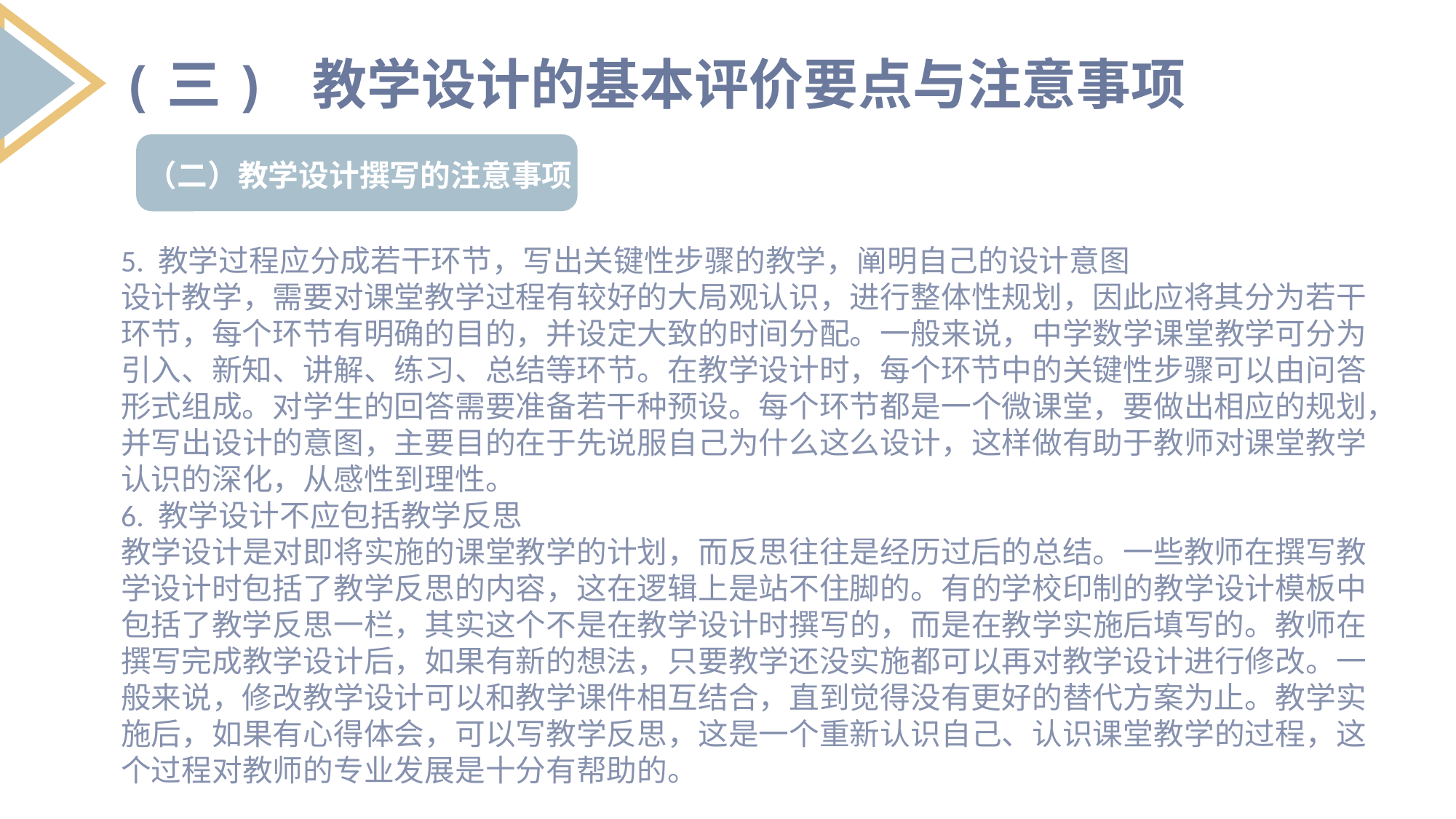

(三) 教学设计的基本评价要点与注意事项

（二）教学设计撰写的注意事项
5. 教学过程应分成若干环节，写出关键性步骤的教学，阐明自己的设计意图
设计教学，需要对课堂教学过程有较好的大局观认识，进行整体性规划，因此应将其分为若干环节，每个环节有明确的目的，并设定大致的时间分配。一般来说，中学数学课堂教学可分为引入、新知、讲解、练习、总结等环节。在教学设计时，每个环节中的关键性步骤可以由问答形式组成。对学生的回答需要准备若干种预设。每个环节都是一个微课堂，要做出相应的规划，并写出设计的意图，主要目的在于先说服自己为什么这么设计，这样做有助于教师对课堂教学认识的深化，从感性到理性。
6. 教学设计不应包括教学反思
教学设计是对即将实施的课堂教学的计划，而反思往往是经历过后的总结。一些教师在撰写教学设计时包括了教学反思的内容，这在逻辑上是站不住脚的。有的学校印制的教学设计模板中包括了教学反思一栏，其实这个不是在教学设计时撰写的，而是在教学实施后填写的。教师在撰写完成教学设计后，如果有新的想法，只要教学还没实施都可以再对教学设计进行修改。一般来说，修改教学设计可以和教学课件相互结合，直到觉得没有更好的替代方案为止。教学实施后，如果有心得体会，可以写教学反思，这是一个重新认识自己、认识课堂教学的过程，这个过程对教师的专业发展是十分有帮助的。
列出要点